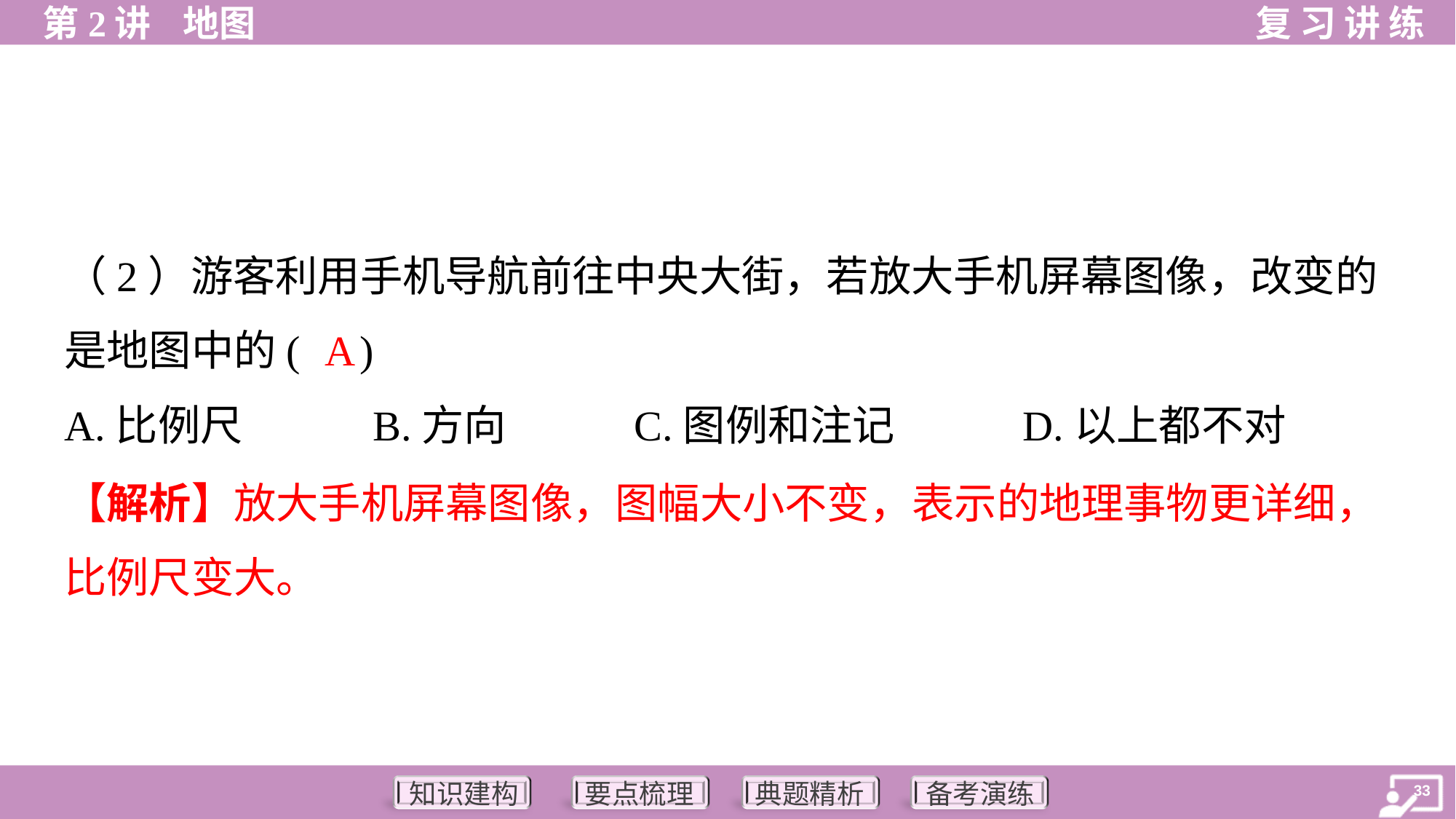

（2）游客利用手机导航前往中央大街，若放大手机屏幕图像，改变的
是地图中的(     )
A
A.比例尺	B.方向	C.图例和注记	D.以上都不对
【解析】放大手机屏幕图像，图幅大小不变，表示的地理事物更详细，
比例尺变大。